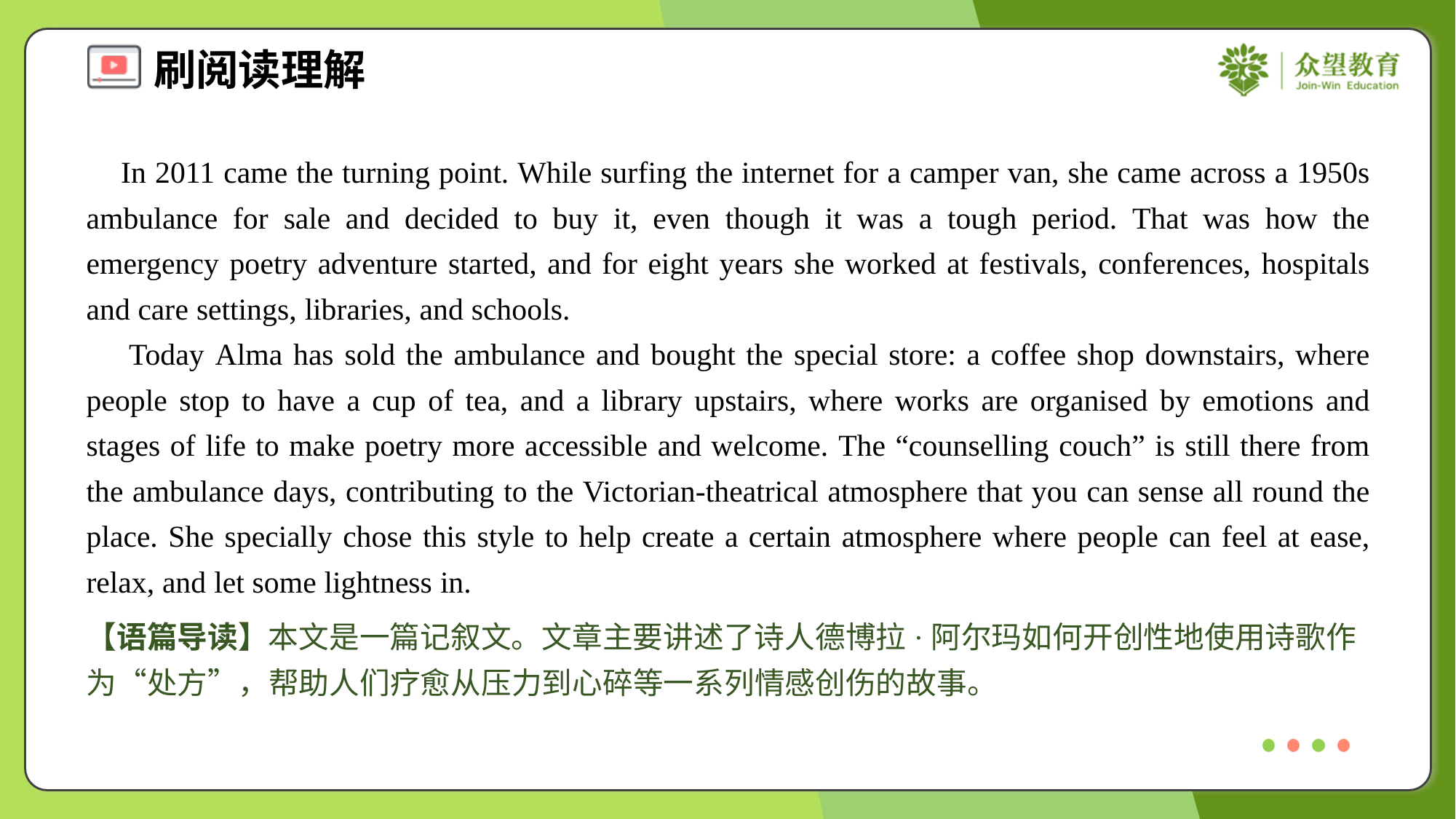

In 2011 came the turning point. While surfing the internet for a camper van, she came across a 1950s ambulance for sale and decided to buy it, even though it was a tough period. That was how the emergency poetry adventure started, and for eight years she worked at festivals, conferences, hospitals and care settings, libraries, and schools.
    Today Alma has sold the ambulance and bought the special store: a coffee shop downstairs, where people stop to have a cup of tea, and a library upstairs, where works are organised by emotions and stages of life to make poetry more accessible and welcome. The “counselling couch” is still there from the ambulance days, contributing to the Victorian-theatrical atmosphere that you can sense all round the place. She specially chose this style to help create a certain atmosphere where people can feel at ease, relax, and let some lightness in.
【语篇导读】本文是一篇记叙文。文章主要讲述了诗人德博拉·阿尔玛如何开创性地使用诗歌作为“处方”，帮助人们疗愈从压力到心碎等一系列情感创伤的故事。